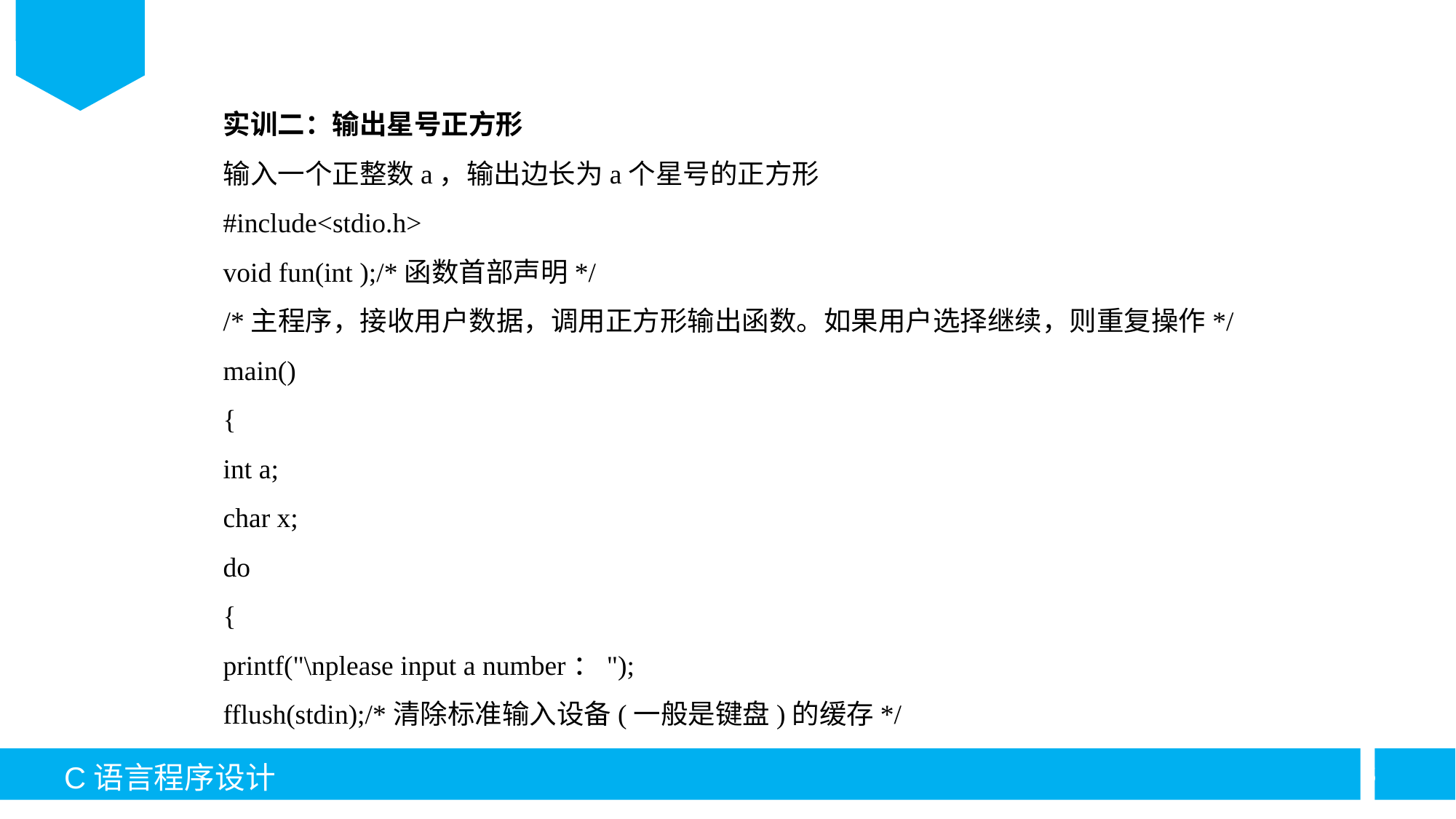

实训二：输出星号正方形
输入一个正整数a，输出边长为a个星号的正方形
#include<stdio.h>
void fun(int );/*函数首部声明*/
/*主程序，接收用户数据，调用正方形输出函数。如果用户选择继续，则重复操作*/
main()
{
int a;
char x;
do
{
printf("\nplease input a number：");
fflush(stdin);/*清除标准输入设备(一般是键盘)的缓存*/